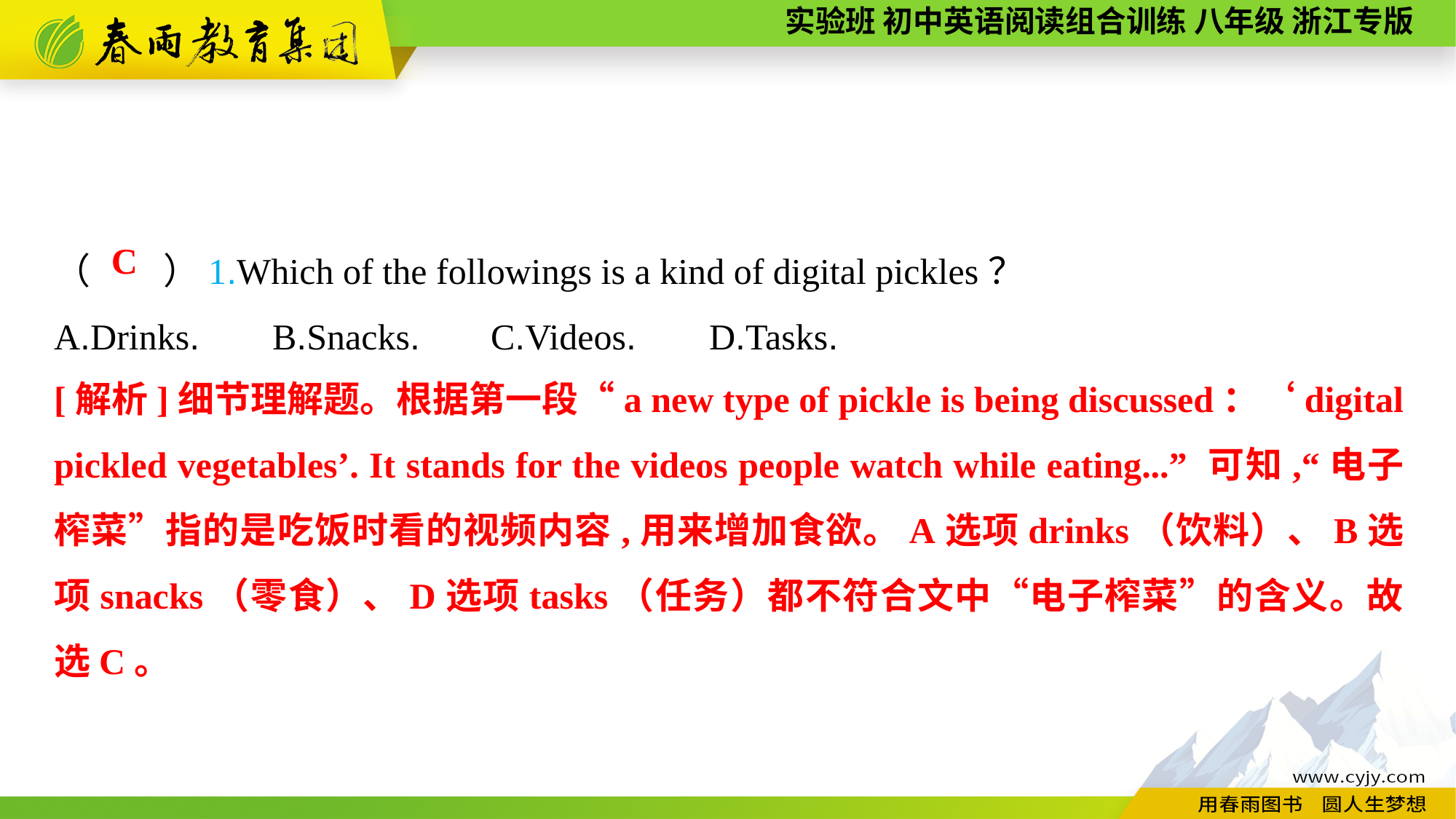

（　　）1.Which of the followings is a kind of digital pickles？
A.Drinks.	B.Snacks.	C.Videos.	D.Tasks.
C
[解析]细节理解题。根据第一段“a new type of pickle is being discussed：‘digital pickled vegetables’. It stands for the videos people watch while eating...” 可知,“电子榨菜”指的是吃饭时看的视频内容,用来增加食欲。A选项drinks（饮料）、B选项snacks（零食）、D选项tasks（任务）都不符合文中“电子榨菜”的含义。故选C。